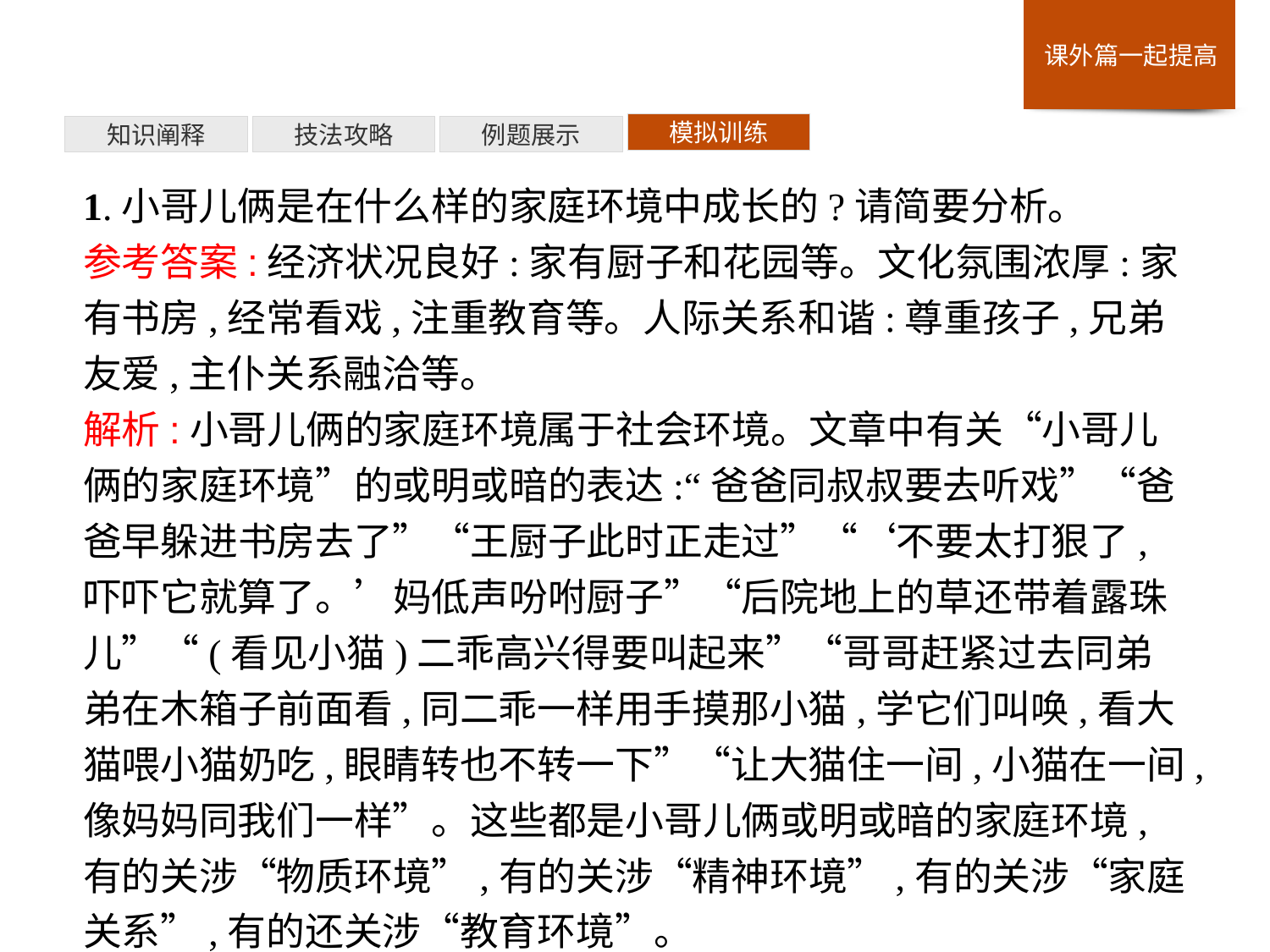

模拟训练
例题展示
技法攻略
知识阐释
1.小哥儿俩是在什么样的家庭环境中成长的?请简要分析。
参考答案:经济状况良好:家有厨子和花园等。文化氛围浓厚:家有书房,经常看戏,注重教育等。人际关系和谐:尊重孩子,兄弟友爱,主仆关系融洽等。
解析:小哥儿俩的家庭环境属于社会环境。文章中有关“小哥儿俩的家庭环境”的或明或暗的表达:“爸爸同叔叔要去听戏”“爸爸早躲进书房去了”“王厨子此时正走过”“‘不要太打狠了,吓吓它就算了。’妈低声吩咐厨子”“后院地上的草还带着露珠儿”“(看见小猫)二乖高兴得要叫起来”“哥哥赶紧过去同弟弟在木箱子前面看,同二乖一样用手摸那小猫,学它们叫唤,看大猫喂小猫奶吃,眼睛转也不转一下”“让大猫住一间,小猫在一间,像妈妈同我们一样”。这些都是小哥儿俩或明或暗的家庭环境,有的关涉“物质环境”,有的关涉“精神环境”,有的关涉“家庭关系”,有的还关涉“教育环境”。